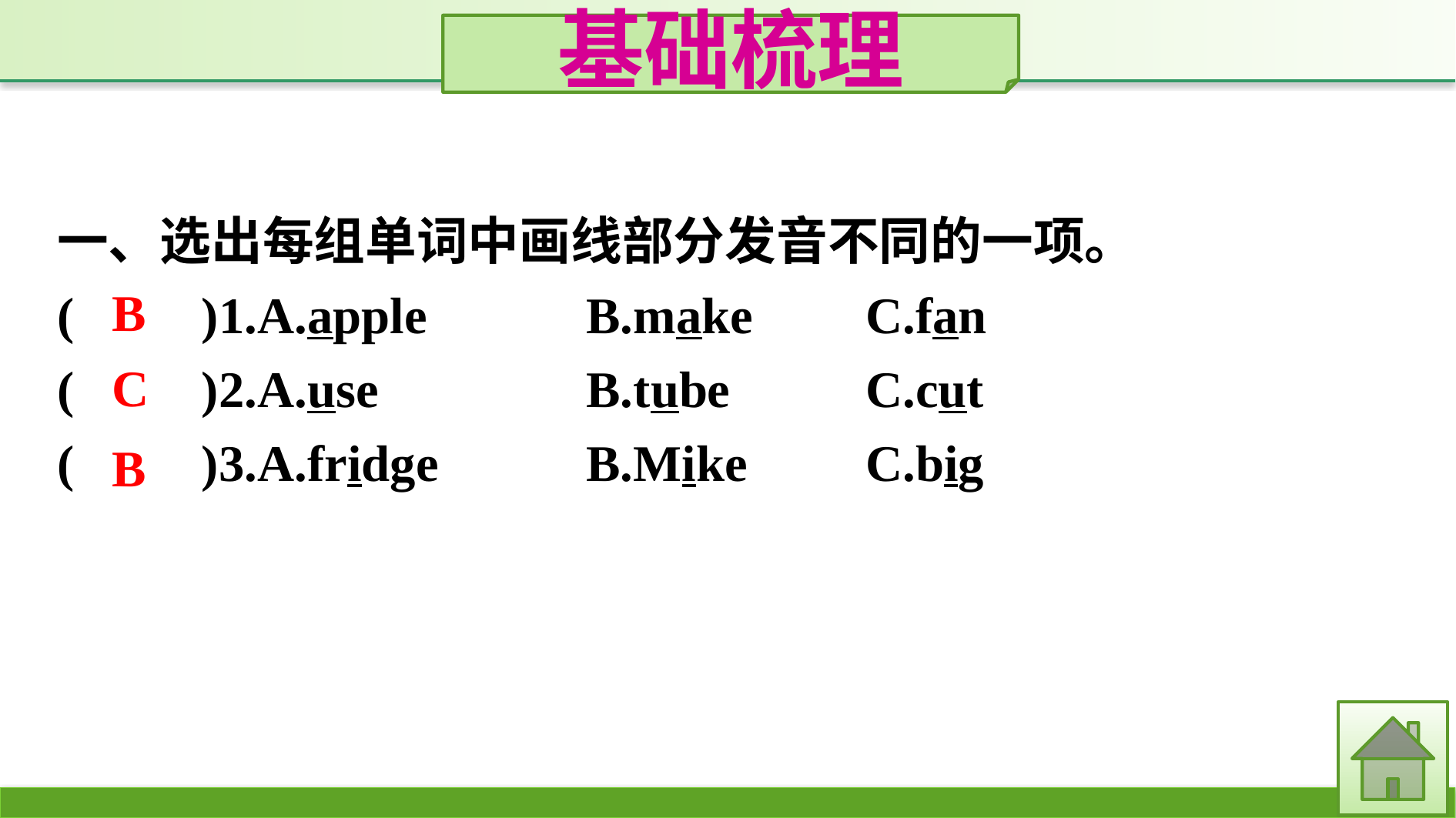

基础梳理
一、选出每组单词中画线部分发音不同的一项。
(　　)1.A.apple		B.make	C.fan
(　　)2.A.use		B.tube		C.cut
(　　)3.A.fridge		B.Mike		C.big
B
C
B